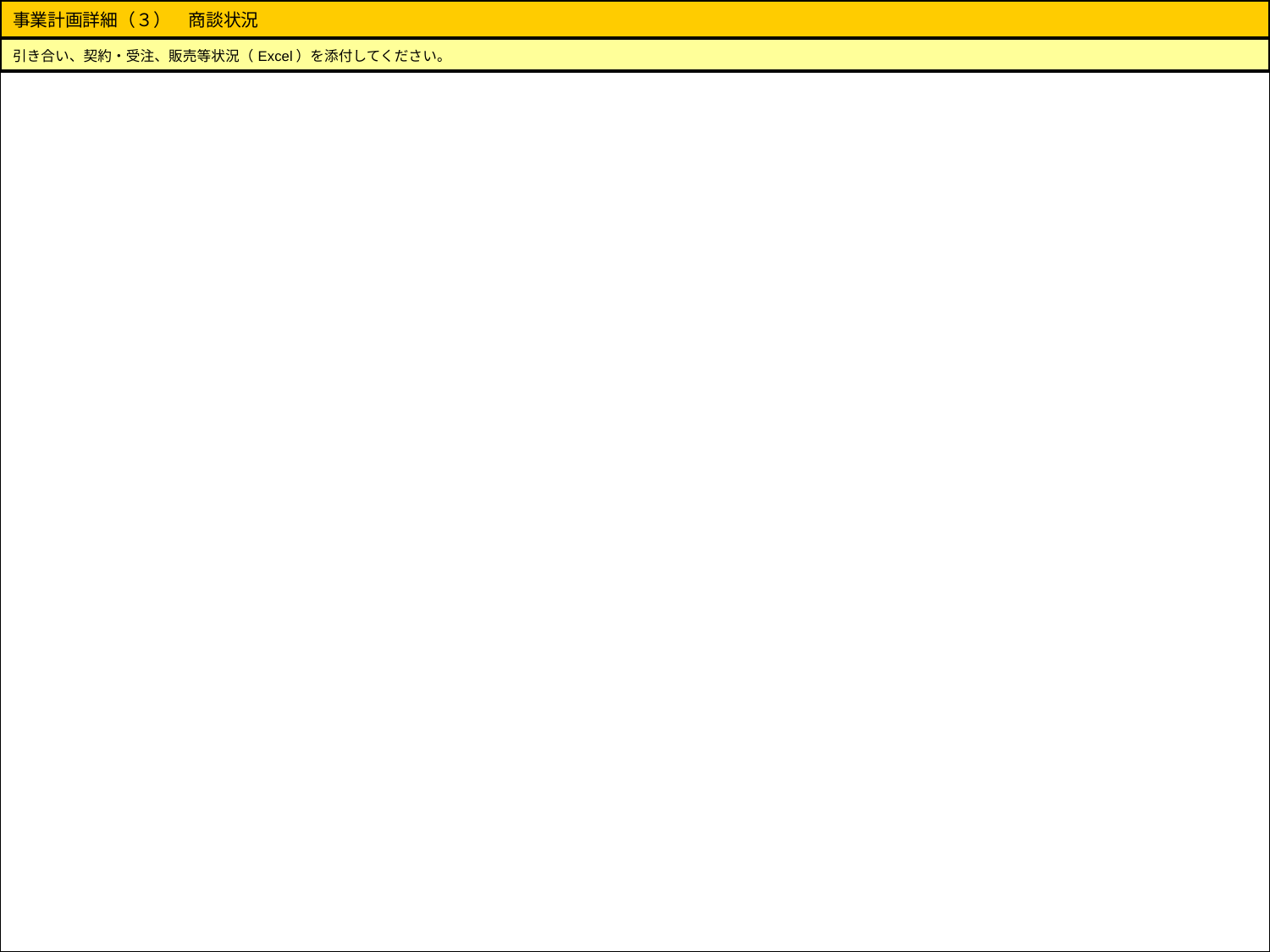

| 事業計画詳細（３）　商談状況 |
| --- |
| 引き合い、契約・受注、販売等状況（Excel）を添付してください。 |
(C)NVD株式会社
8